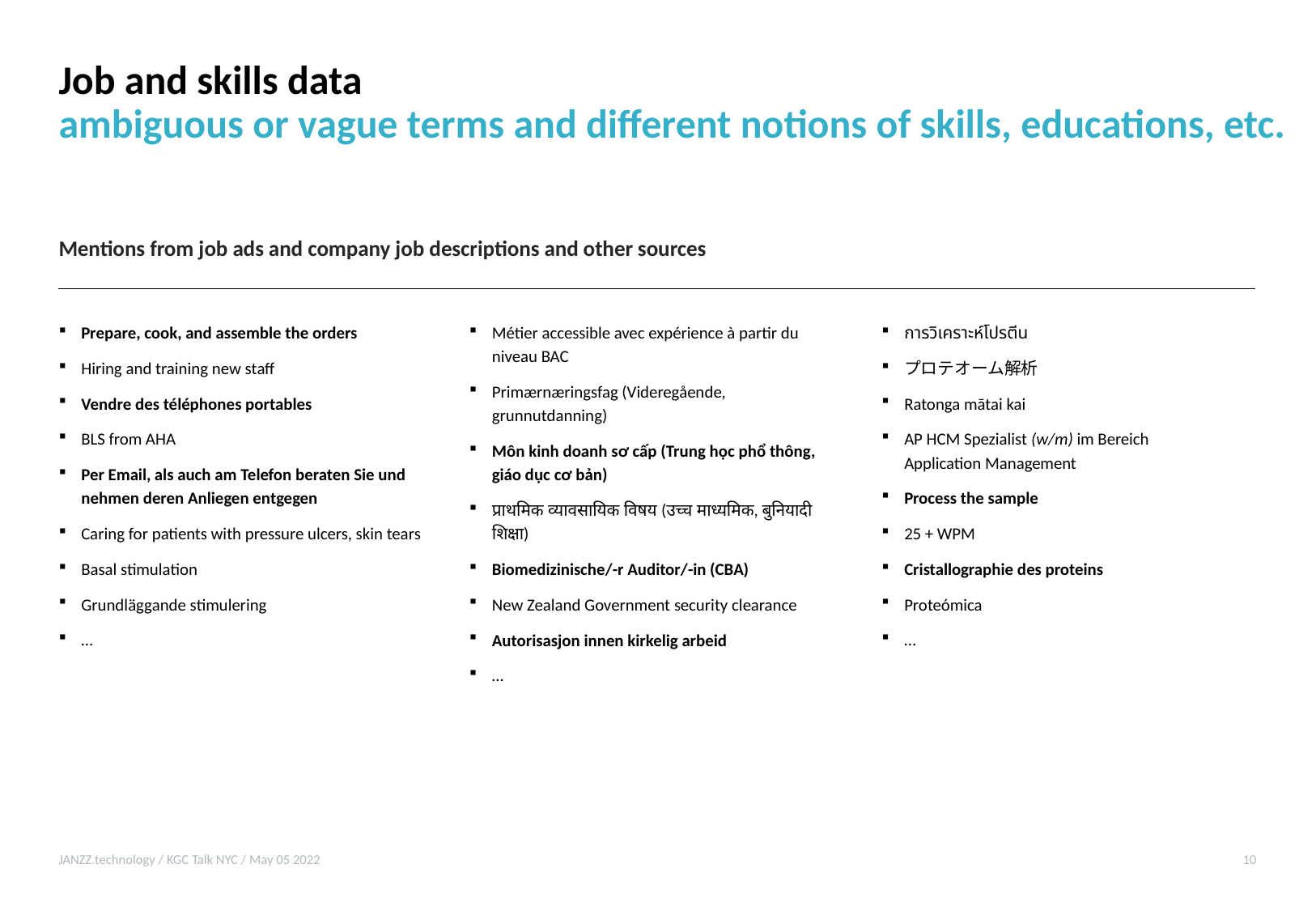

# Job and skills data ambiguous or vague terms and different notions of skills, educations, etc.
Mentions from job ads and company job descriptions and other sources
Prepare, cook, and assemble the orders
Hiring and training new staff
Vendre des téléphones portables
BLS from AHA
Per Email, als auch am Telefon beraten Sie und nehmen deren Anliegen entgegen
Caring for patients with pressure ulcers, skin tears
Basal stimulation
Grundläggande stimulering
…
Métier accessible avec expérience à partir du niveau BAC
Primærnæringsfag (Videregående, grunnutdanning)
Môn kinh doanh sơ cấp (Trung học phổ thông, giáo dục cơ bản)
प्राथमिक व्यावसायिक विषय (उच्च माध्यमिक, बुनियादी शिक्षा)
Biomedizinische/-r Auditor/-in (CBA)
New Zealand Government security clearance
Autorisasjon innen kirkelig arbeid
…
การวิเคราะห์โปรตีน
プロテオーム解析
Ratonga mātai kai
AP HCM Spezialist (w/m) im Bereich
Application Management
Process the sample
25 + WPM
Cristallographie des proteins
Proteómica
…
JANZZ.technology / KGC Talk NYC / May 05 2022
10